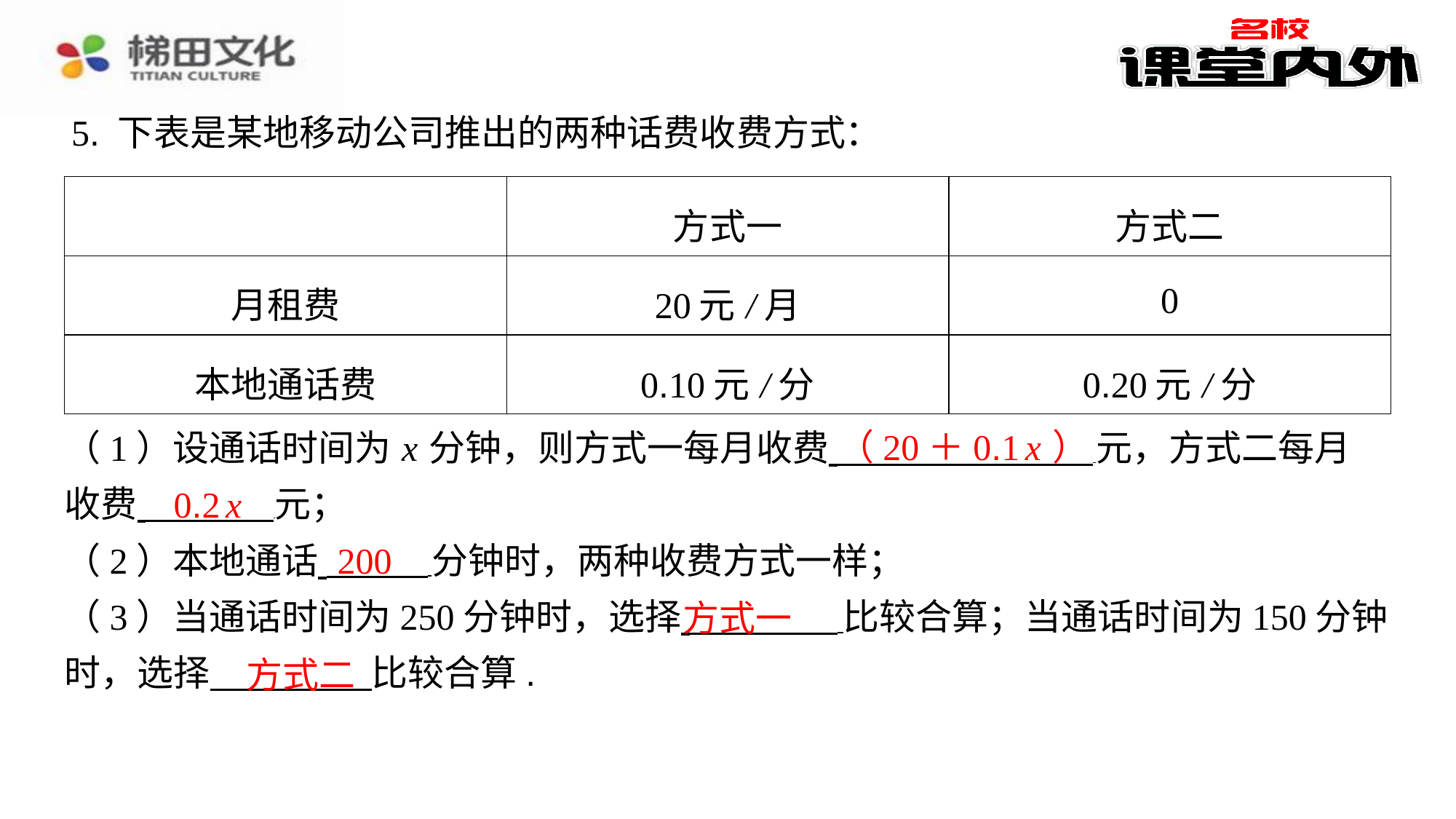

5. 下表是某地移动公司推出的两种话费收费方式：
|  | 方式一 | 方式二 |
| --- | --- | --- |
| 月租费 | 20元/月 | 0 |
| 本地通话费 | 0.10元/分 | 0.20元/分 |
（20＋0.1 x ）
（1）设通话时间为 x 分钟，则方式一每月收费                                        元，方式二每月
收费                     元；
（2）本地通话                 分钟时，两种收费方式一样；
（3）当通话时间为250分钟时，选择                        比较合算；当通话时间为150分钟
时，选择                        比较合算.
0.2 x
200
方式一
方式二